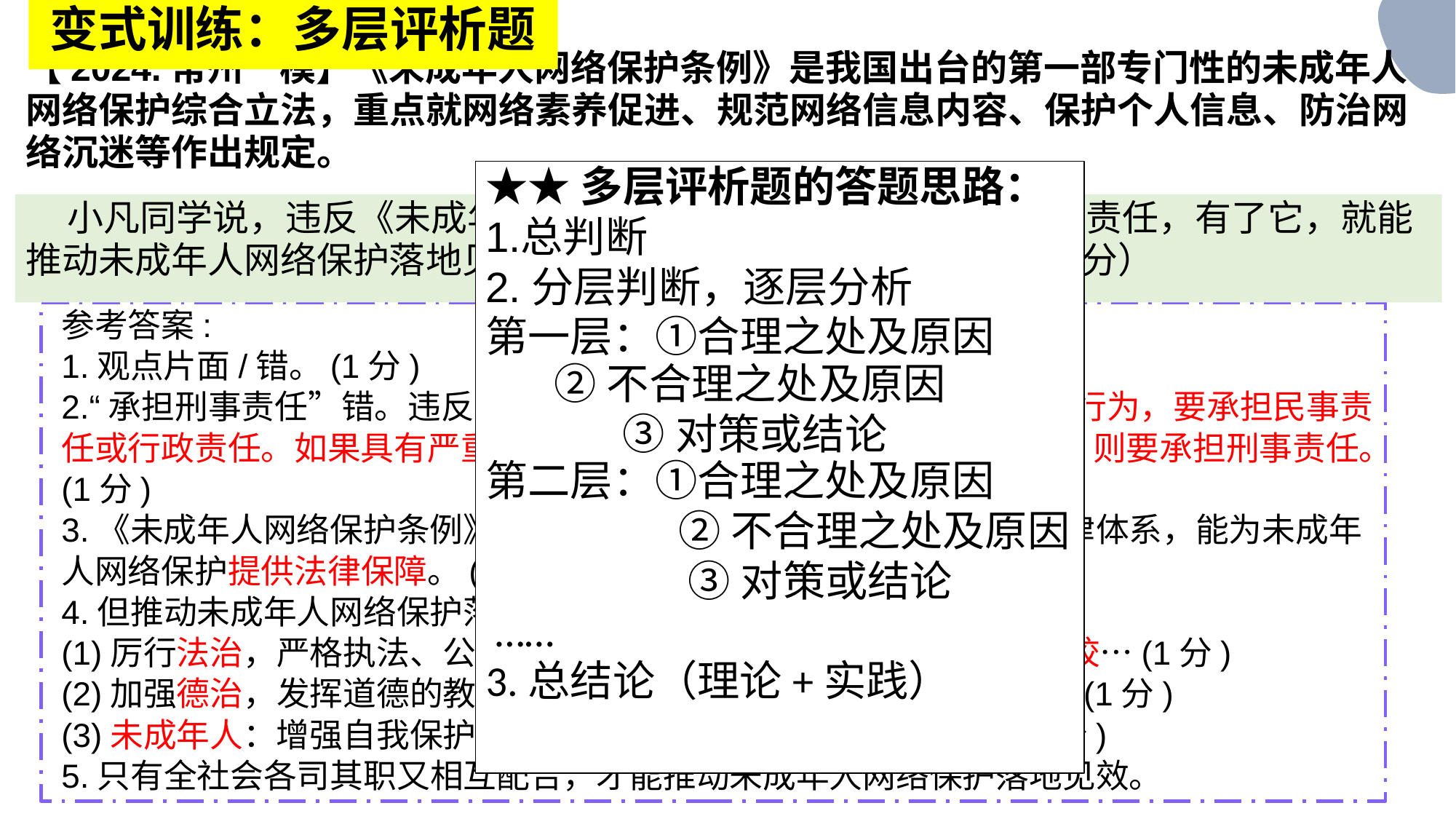

【2024.常州一模】《未成年人网络保护条例》是我国出台的第一部专门性的未成年人网络保护综合立法，重点就网络素养促进、规范网络信息内容、保护个人信息、防治网络沉迷等作出规定。

变式训练：多层评析题

★★多层评析题的答题思路：
总判断
2.分层判断，逐层分析
第一层：①合理之处及原因
      ②不合理之处及原因
             ③对策或结论
第二层：①合理之处及原因
                    ②不合理之处及原因
                     ③对策或结论
 ……
3.总结论（理论+实践）

    小凡同学说，违反《未成年人网络保护条例》的行为要承担刑事责任，有了它，就能推动未成年人网络保护落地见效。请你对这个观点进行评析。（6分）

参考答案:
1.观点片面/错。(1分)
2.“承担刑事责任”错。违反《未成年人网络保护条例》属于一般违法行为，要承担民事责任或行政责任。如果具有严重社会危害性、触犯《刑法》，构成犯罪，则要承担刑事责任。(1分)
3.《未成年人网络保护条例》的出台，完善了未成年人网络保护的法律体系，能为未成年人网络保护提供法律保障。(1分）
4.但推动未成年人网络保护落地见效，还需要:
(1)厉行法治，严格执法、公正司法、全民守法。或 经营者/家庭/学校…(1分)
(2)加强德治，发挥道德的教化作用，营造保护未成年人的良好风尚。(1分)
(3)未成年人：增强自我保护意识和能力、学会合理利用网络等。(1分)
5.只有全社会各司其职又相互配合，才能推动未成年人网络保护落地见效。